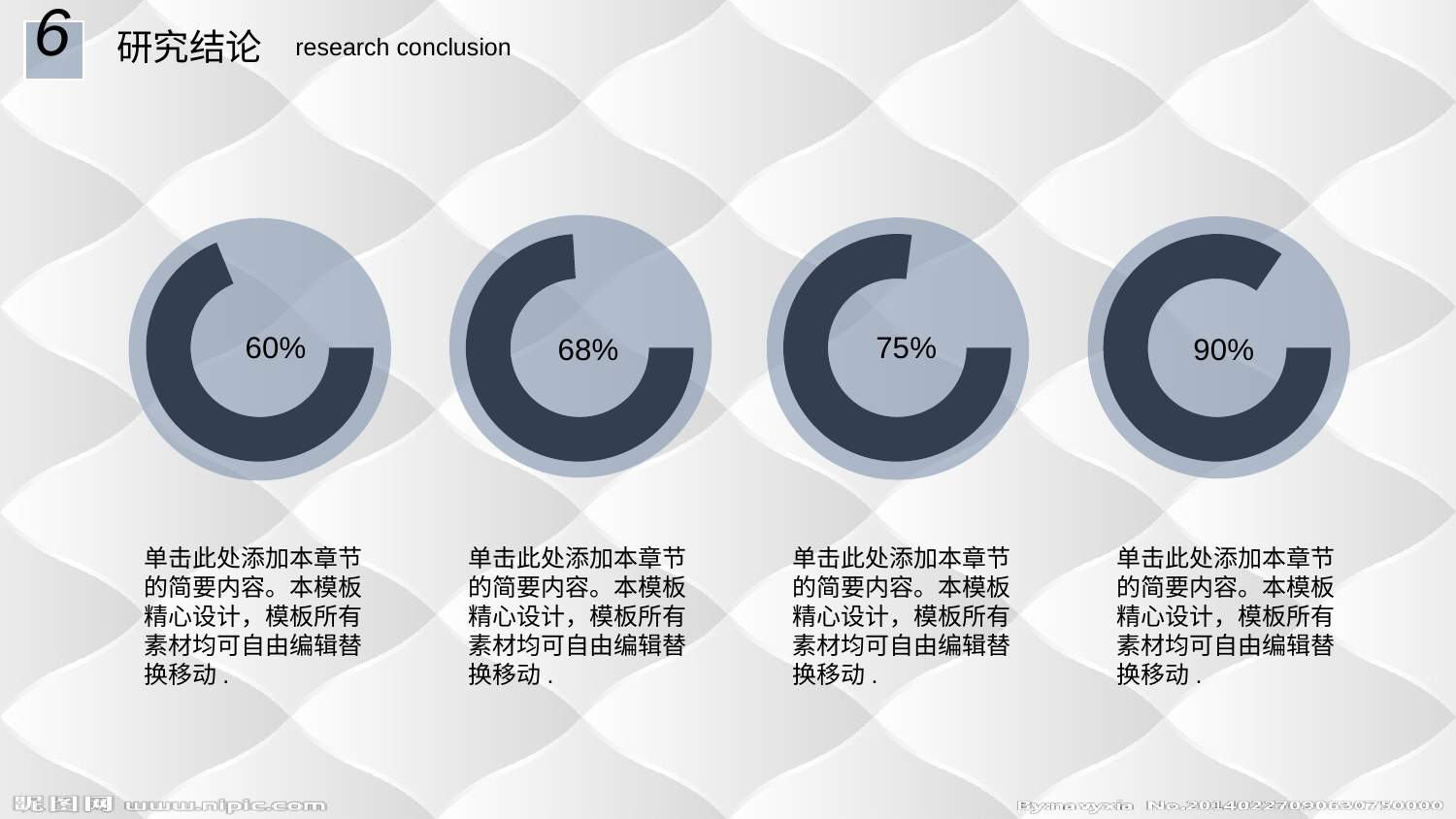

6
研究结论

research conclusion

60%
75%
68%
90%
单击此处添加本章节的简要内容。本模板精心设计，模板所有素材均可自由编辑替换移动.
单击此处添加本章节的简要内容。本模板精心设计，模板所有素材均可自由编辑替换移动.
单击此处添加本章节的简要内容。本模板精心设计，模板所有素材均可自由编辑替换移动.
单击此处添加本章节的简要内容。本模板精心设计，模板所有素材均可自由编辑替换移动.